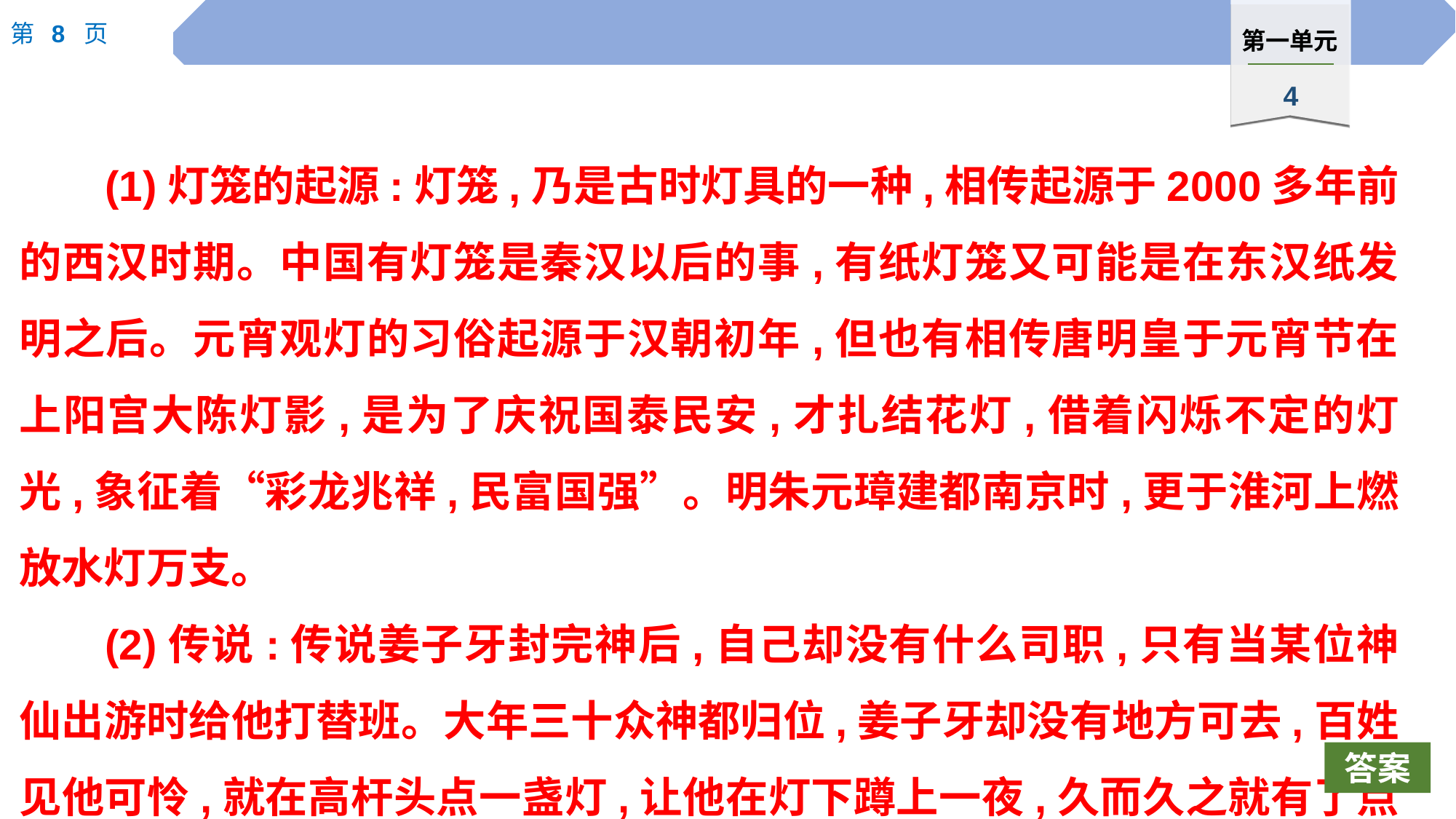

(1)灯笼的起源:灯笼,乃是古时灯具的一种,相传起源于2000多年前的西汉时期。中国有灯笼是秦汉以后的事,有纸灯笼又可能是在东汉纸发明之后。元宵观灯的习俗起源于汉朝初年,但也有相传唐明皇于元宵节在上阳宫大陈灯影,是为了庆祝国泰民安,才扎结花灯,借着闪烁不定的灯光,象征着“彩龙兆祥,民富国强”。明朱元璋建都南京时,更于淮河上燃放水灯万支。
(2)传说:传说姜子牙封完神后,自己却没有什么司职,只有当某位神仙出游时给他打替班。大年三十众神都归位,姜子牙却没有地方可去,百姓见他可怜,就在高杆头点一盏灯,让他在灯下蹲上一夜,久而久之就有了点灯笼的习俗。
答案